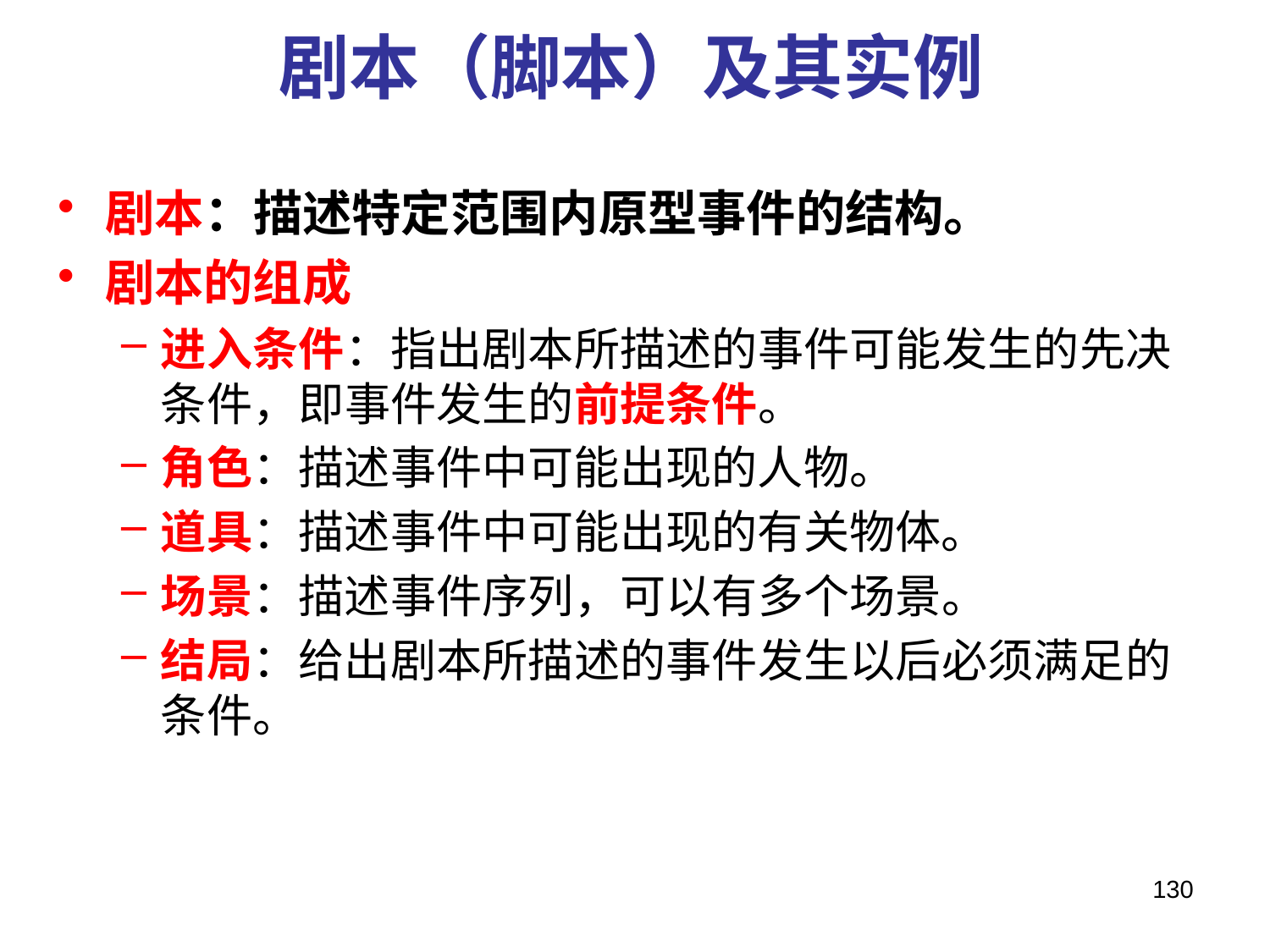

# 剧本（脚本）及其实例
剧本：描述特定范围内原型事件的结构。
剧本的组成
进入条件：指出剧本所描述的事件可能发生的先决条件，即事件发生的前提条件。
角色：描述事件中可能出现的人物。
道具：描述事件中可能出现的有关物体。
场景：描述事件序列，可以有多个场景。
结局：给出剧本所描述的事件发生以后必须满足的条件。
130